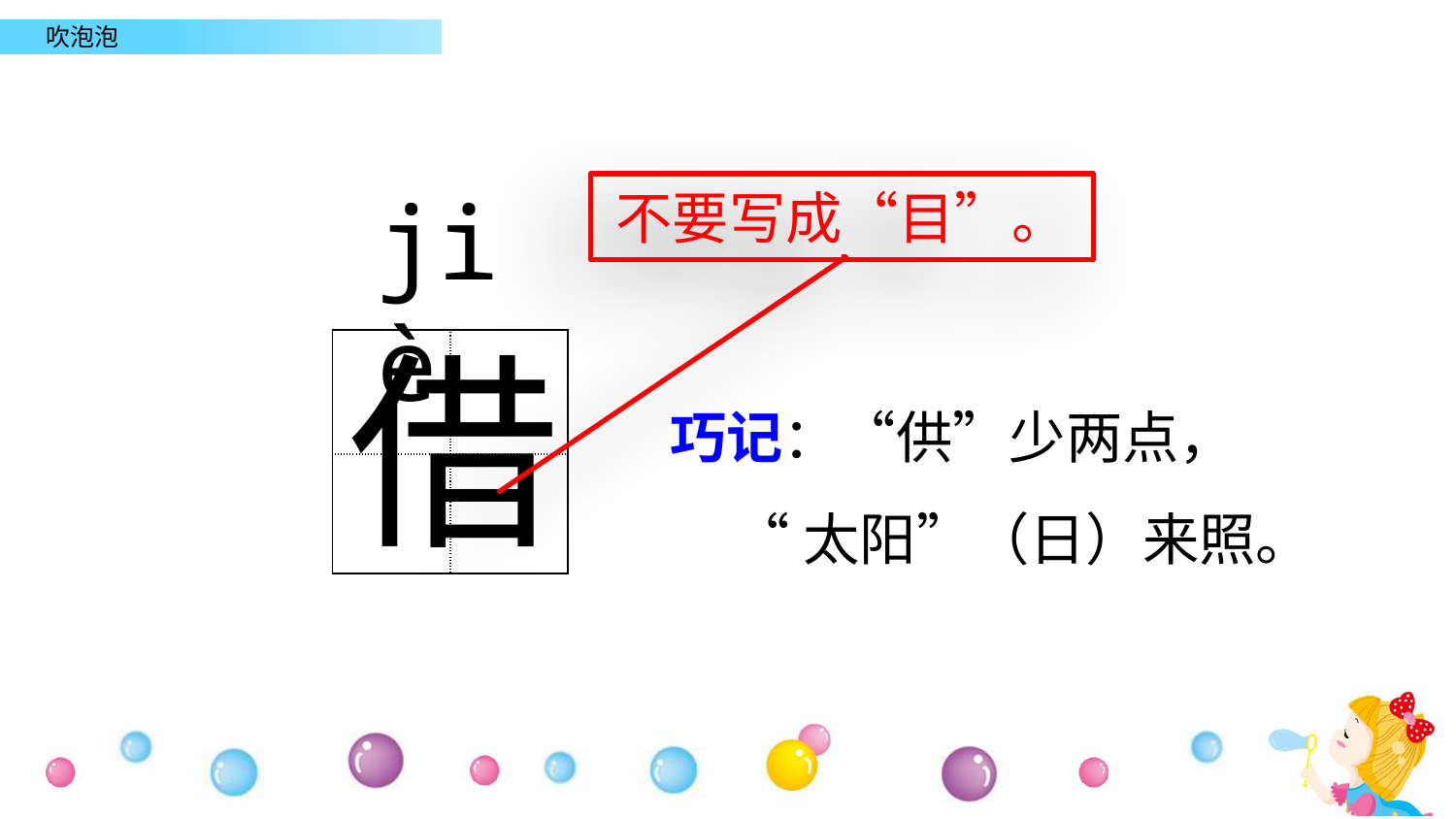

jiè
不要写成“目”。
借
|  |  |
| --- | --- |
|  |  |
巧记：“供”少两点，
     “太阳”（日）来照。